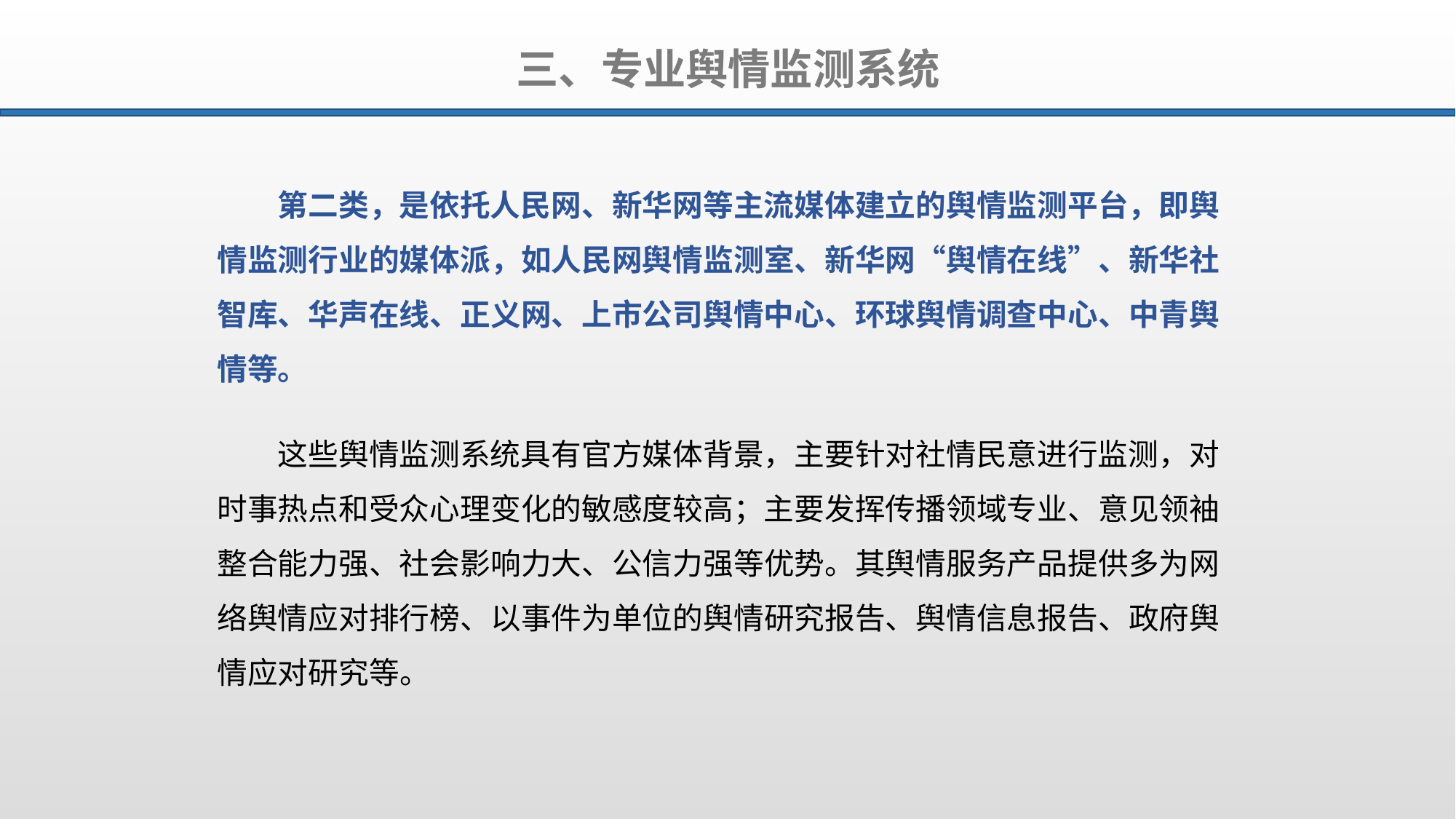

三、专业舆情监测系统

第二类，是依托人民网、新华网等主流媒体建立的舆情监测平台，即舆情监测行业的媒体派，如人民网舆情监测室、新华网“舆情在线”、新华社智库、华声在线、正义网、上市公司舆情中心、环球舆情调查中心、中青舆情等。
这些舆情监测系统具有官方媒体背景，主要针对社情民意进行监测，对时事热点和受众心理变化的敏感度较高；主要发挥传播领域专业、意见领袖整合能力强、社会影响力大、公信力强等优势。其舆情服务产品提供多为网络舆情应对排行榜、以事件为单位的舆情研究报告、舆情信息报告、政府舆情应对研究等。